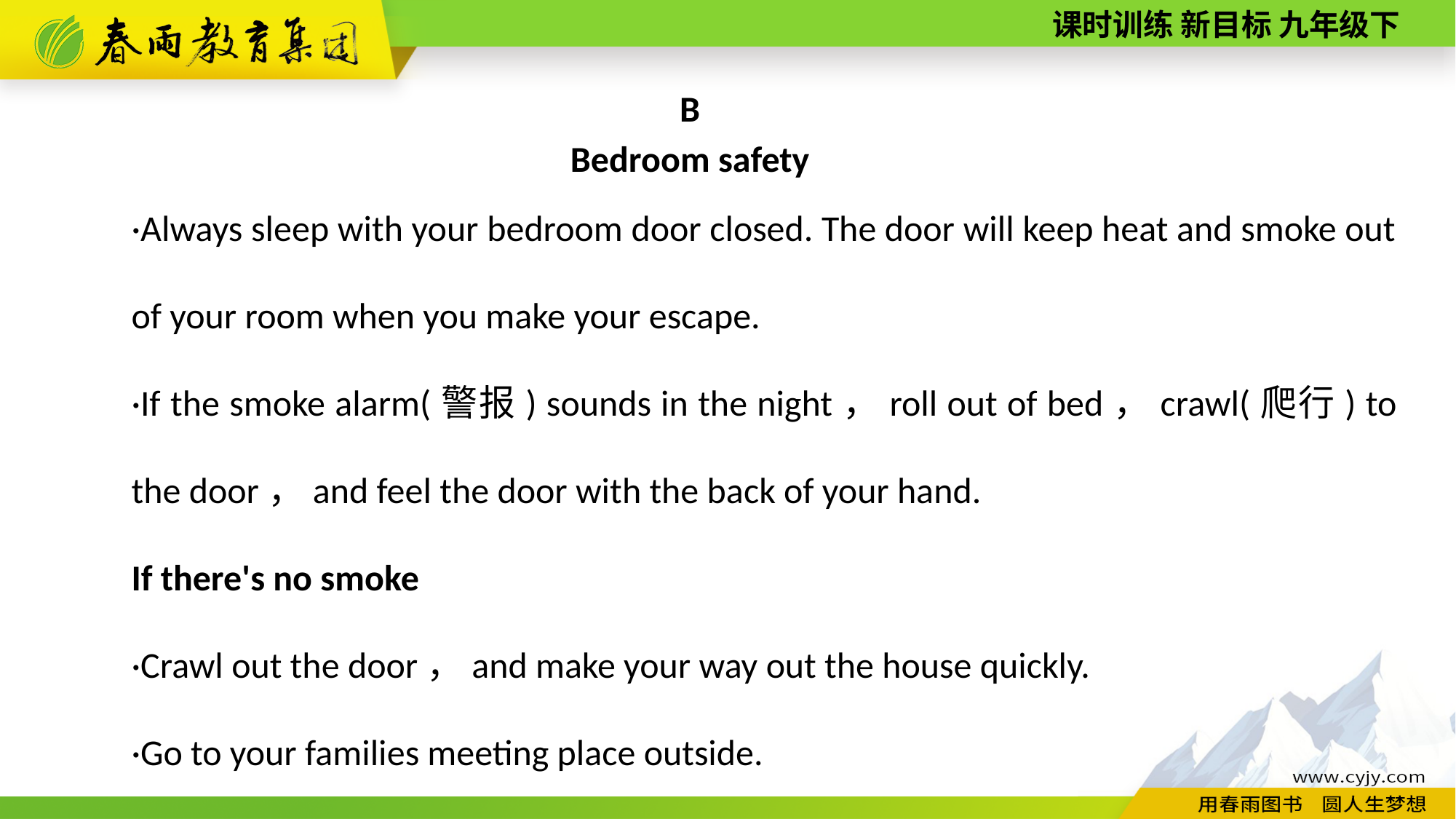

B
Bedroom safety
·Always sleep with your bedroom door closed. The door will keep heat and smoke out of your room when you make your escape.
·If the smoke alarm(警报) sounds in the night，roll out of bed，crawl(爬行) to the door，and feel the door with the back of your hand.
If there's no smoke
·Crawl out the door，and make your way out the house quickly.
·Go to your families meeting place outside.